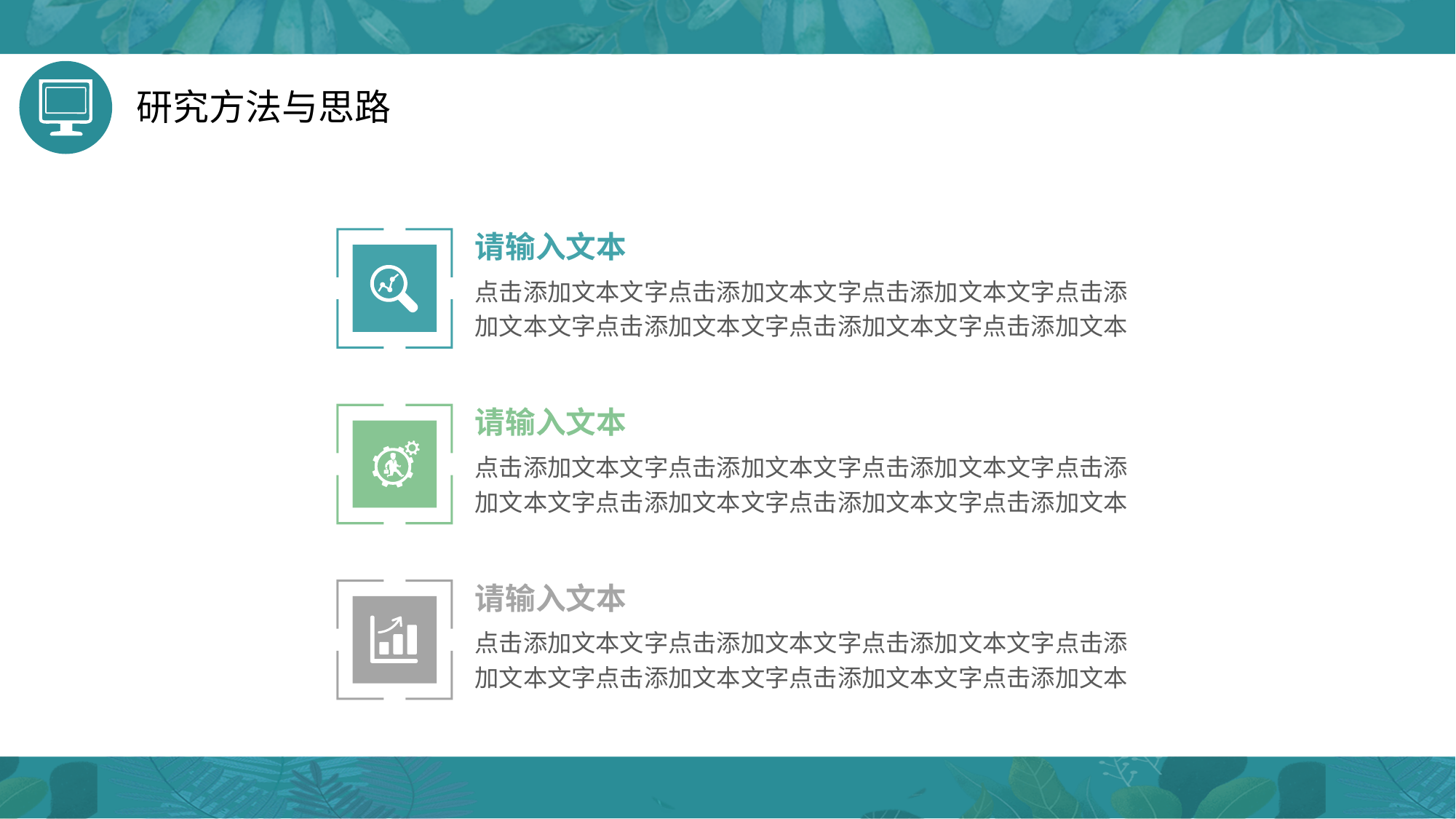

研究方法与思路
请输入文本

点击添加文本文字点击添加文本文字点击添加文本文字点击添加文本文字点击添加文本文字点击添加文本文字点击添加文本

请输入文本

点击添加文本文字点击添加文本文字点击添加文本文字点击添加文本文字点击添加文本文字点击添加文本文字点击添加文本
请输入文本

点击添加文本文字点击添加文本文字点击添加文本文字点击添加文本文字点击添加文本文字点击添加文本文字点击添加文本